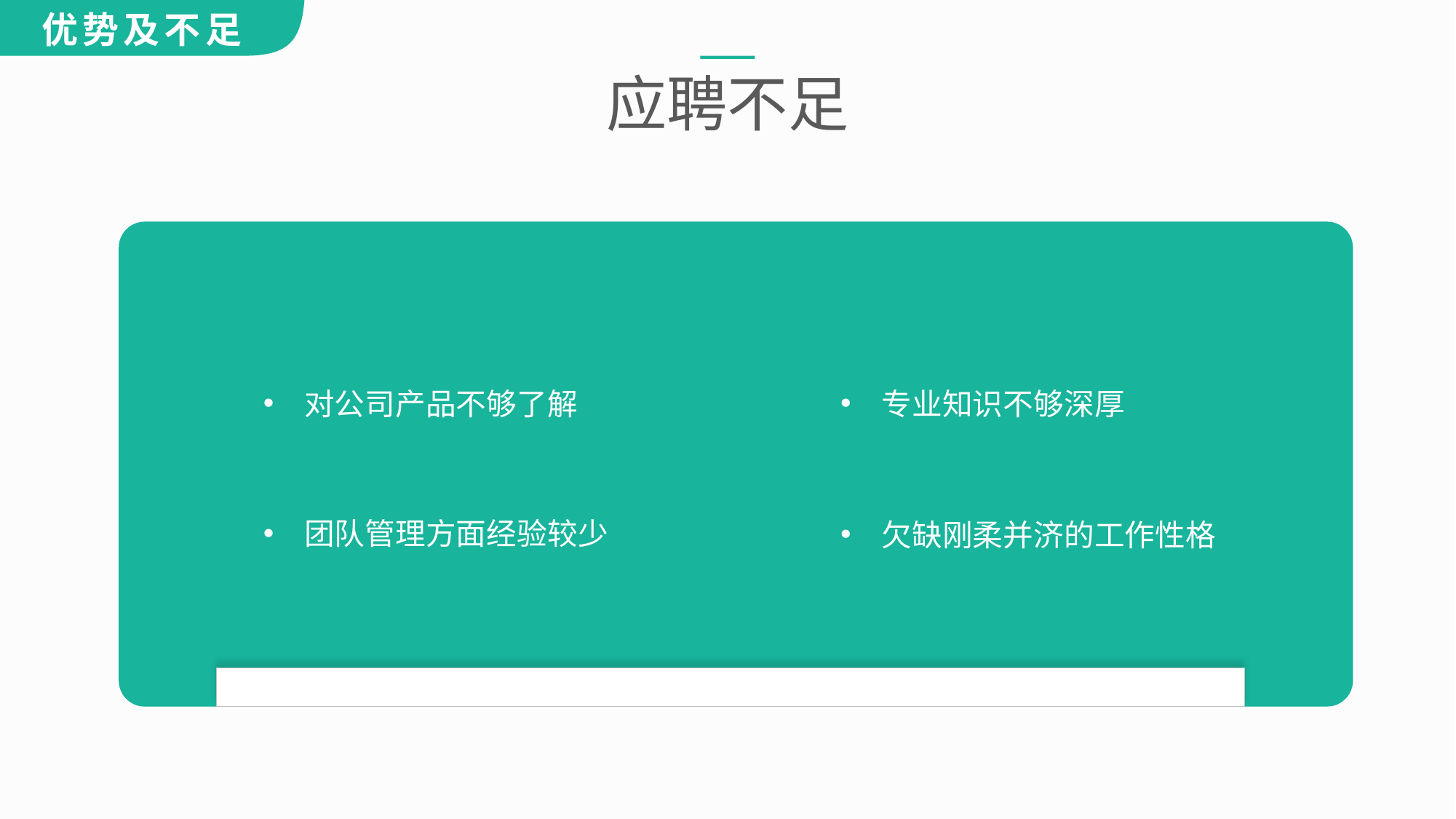

应聘不足

对公司产品不够了解
专业知识不够深厚
团队管理方面经验较少
欠缺刚柔并济的工作性格